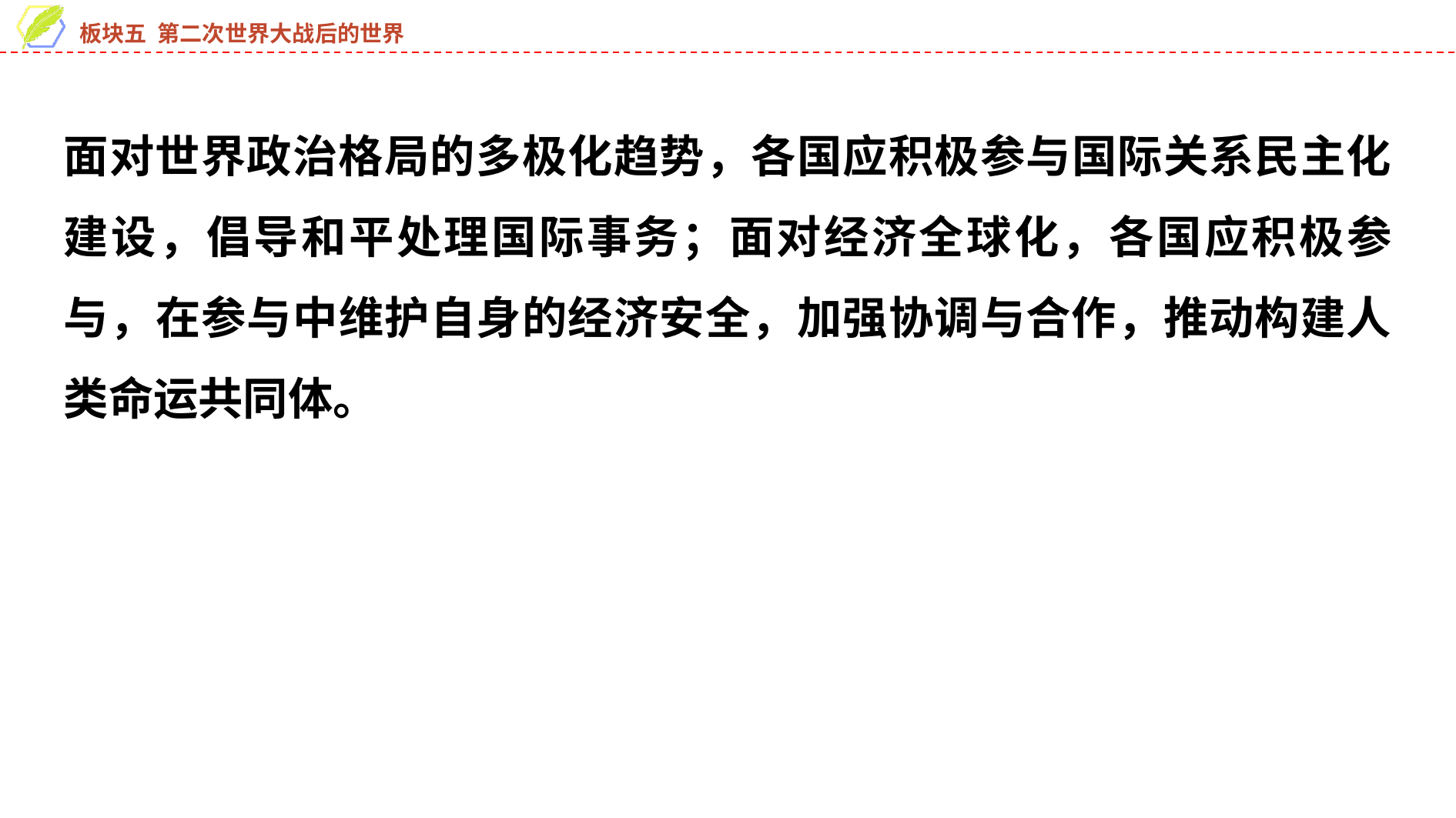

面对世界政治格局的多极化趋势，各国应积极参与国际关系民主化建设，倡导和平处理国际事务；面对经济全球化，各国应积极参与，在参与中维护自身的经济安全，加强协调与合作，推动构建人类命运共同体。